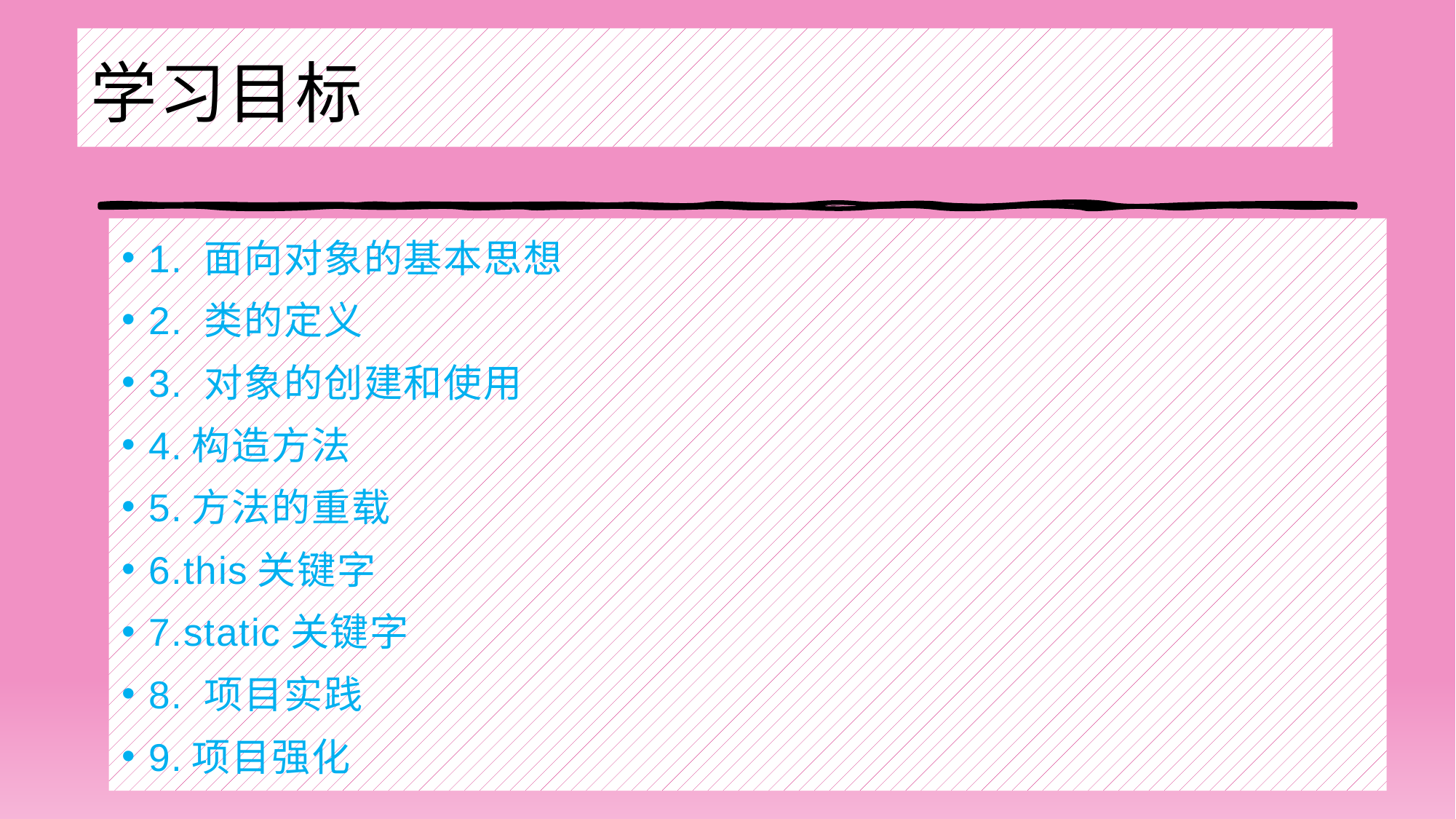

# 学习目标
1. 面向对象的基本思想
2. 类的定义
3. 对象的创建和使用
4.构造方法
5.方法的重载
6.this关键字
7.static关键字
8. 项目实践
9.项目强化